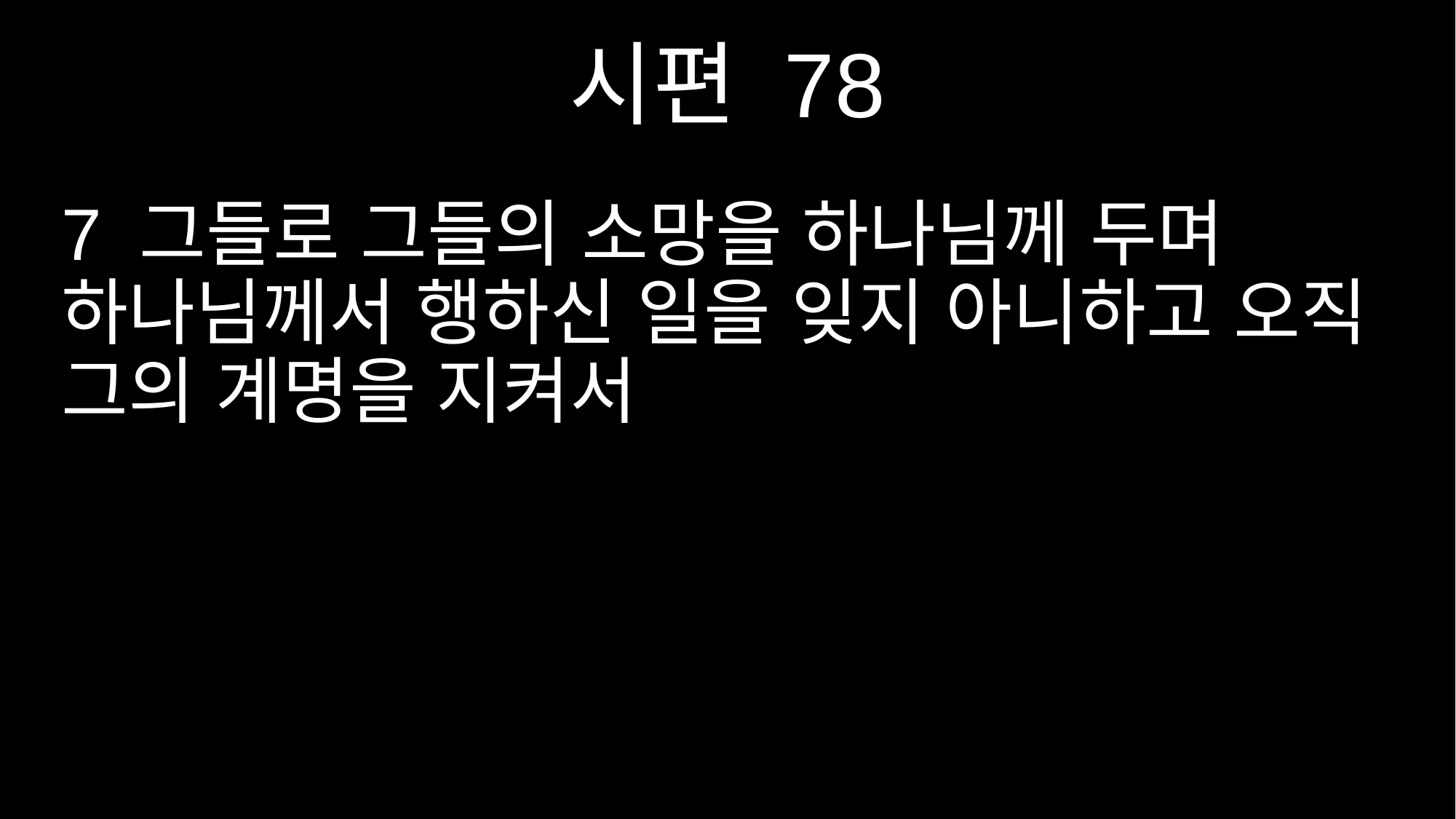

시편 78
7 그들로 그들의 소망을 하나님께 두며 하나님께서 행하신 일을 잊지 아니하고 오직 그의 계명을 지켜서